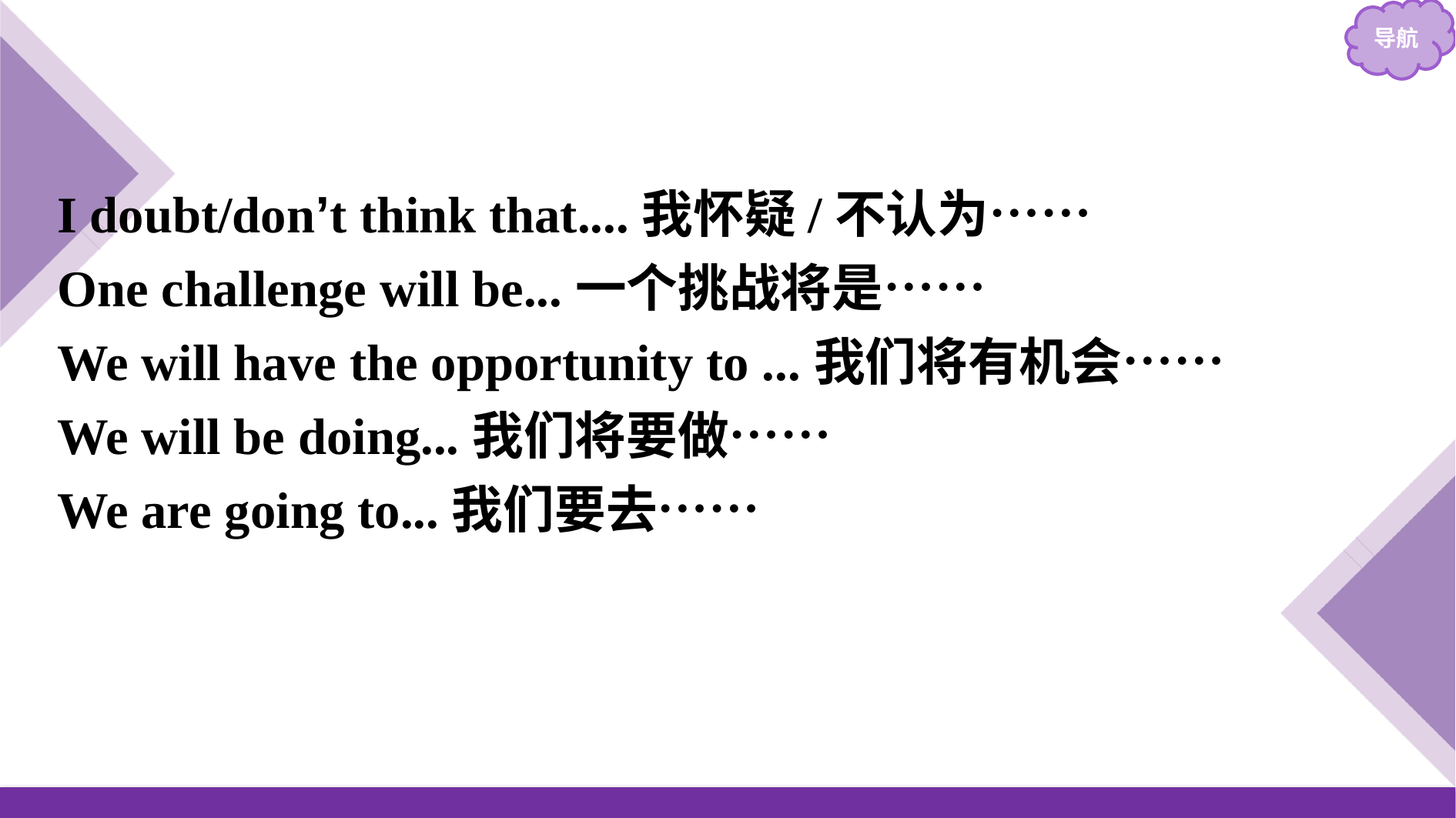

I doubt/don’t think that....我怀疑/不认为……
One challenge will be...一个挑战将是……
We will have the opportunity to ...我们将有机会……
We will be doing...我们将要做……
We are going to...我们要去……